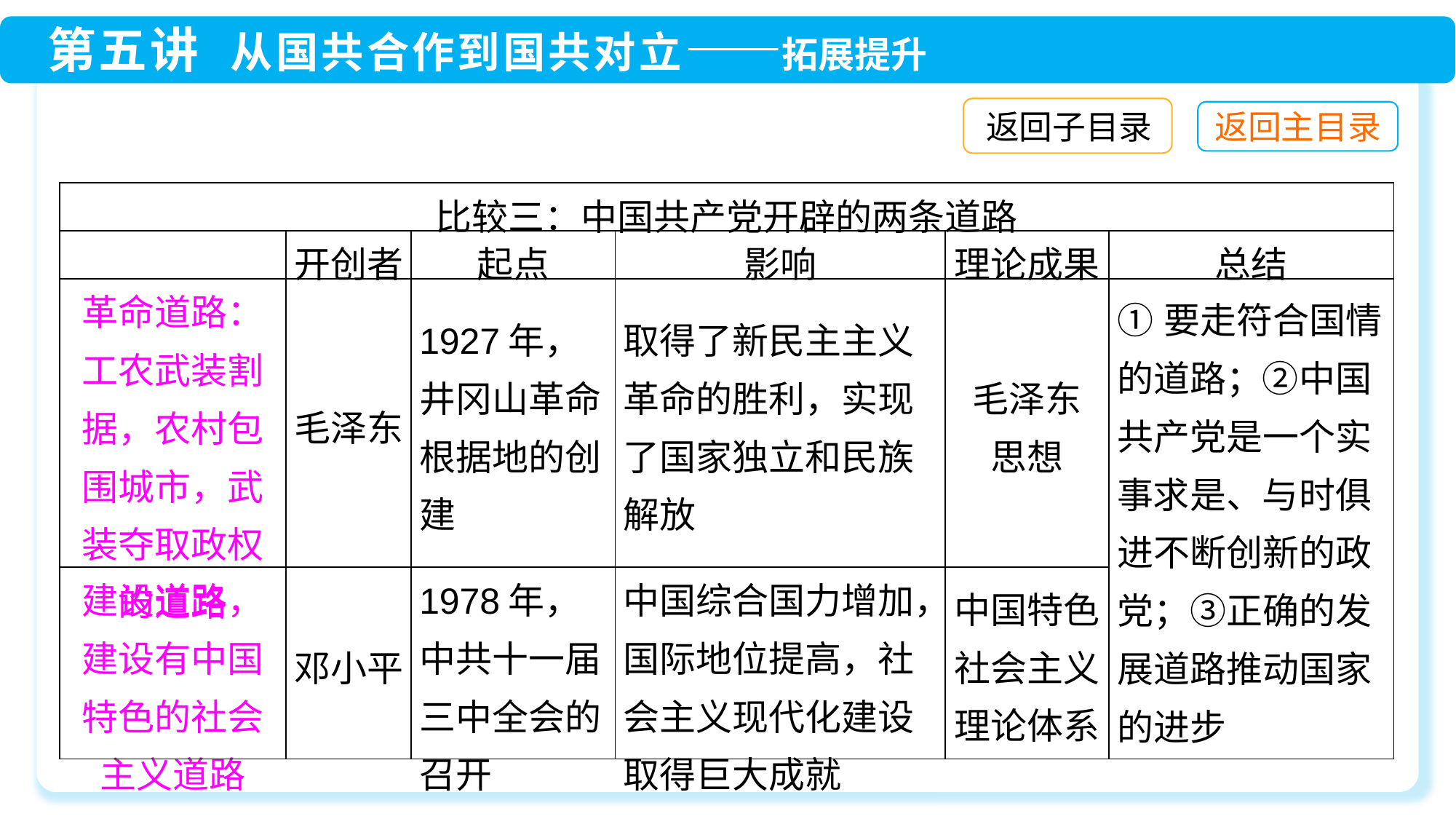

返回子目录
| 比较三：中国共产党开辟的两条道路 |  |  |  |  |  |
| --- | --- | --- | --- | --- | --- |
|  | 开创者 | 起点 | 影响 | 理论成果 | 总结 |
| 革命道路：工农武装割据，农村包围城市，武装夺取政权的道路 | 毛泽东 | 1927年，井冈山革命根据地的创建 | 取得了新民主主义革命的胜利，实现了国家独立和民族解放 | 毛泽东 思想 | ①要走符合国情的道路；②中国共产党是一个实事求是、与时俱进不断创新的政党；③正确的发展道路推动国家的进步 |
| 建设道路，建设有中国特色的社会主义道路 | 邓小平 | 1978年，中共十一届三中全会的召开 | 中国综合国力增加，国际地位提高，社会主义现代化建设取得巨大成就 | 中国特色社会主义理论体系 |  |